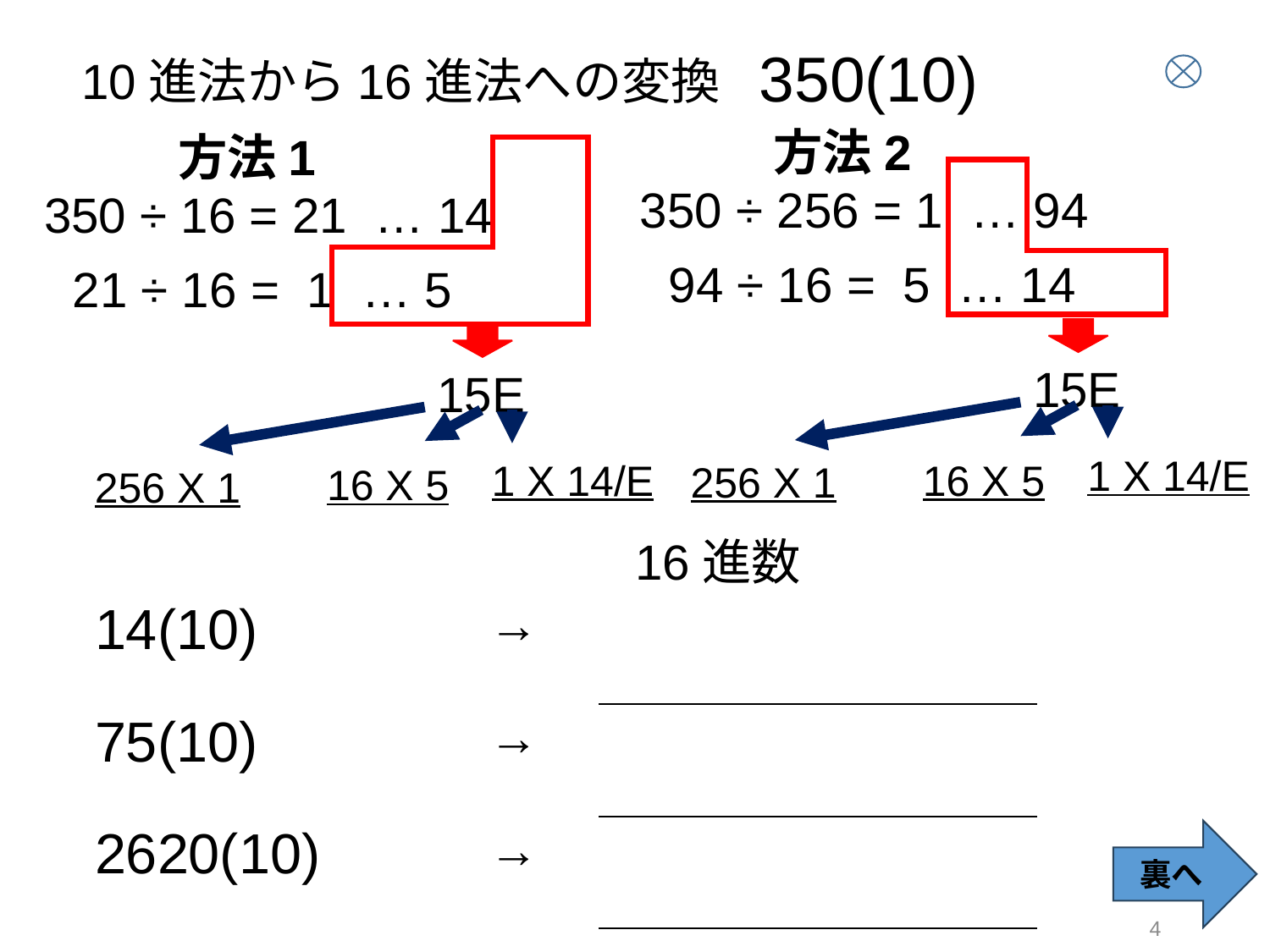

350(10)
10進法から16進法への変換

方法2
方法1

350 ÷ 16 = 21  … 14
  21 ÷ 16 =  1  … 5

15E
1 X 14/E
16 X 5
256 X 1

350 ÷ 256 = 1  … 94
  94 ÷ 16 =  5  … 14

15E
1 X 14/E
16 X 5
256 X 1

16進数
| 14(10) | → |  |
| --- | --- | --- |
| 75(10) | → |  |
| 2620(10) | → |  |
裏へ
4